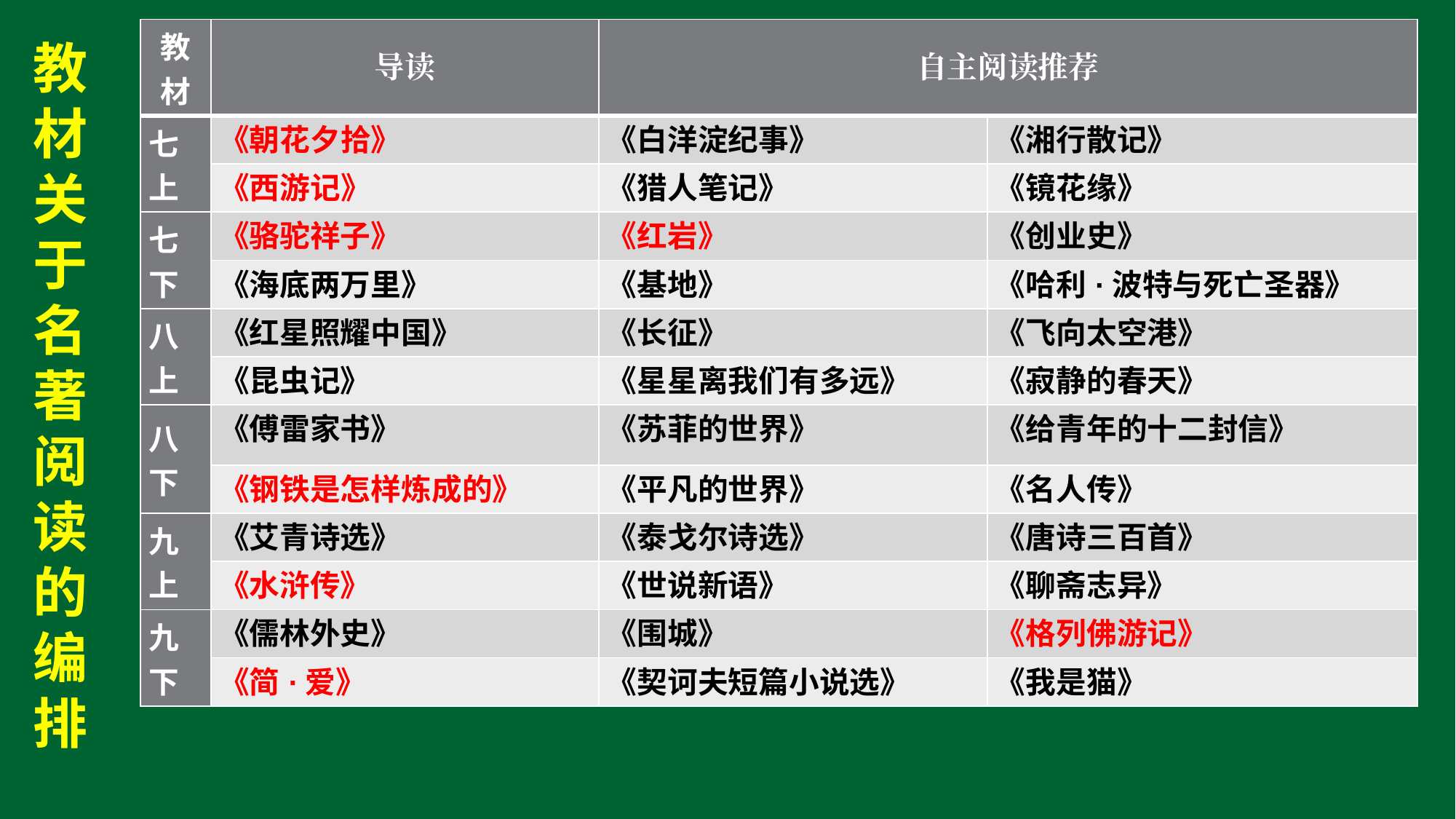

# 教材关于名著阅读的编排
| 教材 | 导读 | 自主阅读推荐 |  |
| --- | --- | --- | --- |
| 七上 | 《朝花夕拾》 | 《白洋淀纪事》 | 《湘行散记》 |
|  | 《西游记》 | 《猎人笔记》 | 《镜花缘》 |
| 七下 | 《骆驼祥子》 | 《红岩》 | 《创业史》 |
|  | 《海底两万里》 | 《基地》 | 《哈利·波特与死亡圣器》 |
| 八上 | 《红星照耀中国》 | 《长征》 | 《飞向太空港》 |
|  | 《昆虫记》 | 《星星离我们有多远》 | 《寂静的春天》 |
| 八下 | 《傅雷家书》 | 《苏菲的世界》 | 《给青年的十二封信》 |
|  | 《钢铁是怎样炼成的》 | 《平凡的世界》 | 《名人传》 |
| 九上 | 《艾青诗选》 | 《泰戈尔诗选》 | 《唐诗三百首》 |
|  | 《水浒传》 | 《世说新语》 | 《聊斋志异》 |
| 九下 | 《儒林外史》 | 《围城》 | 《格列佛游记》 |
|  | 《简·爱》 | 《契诃夫短篇小说选》 | 《我是猫》 |